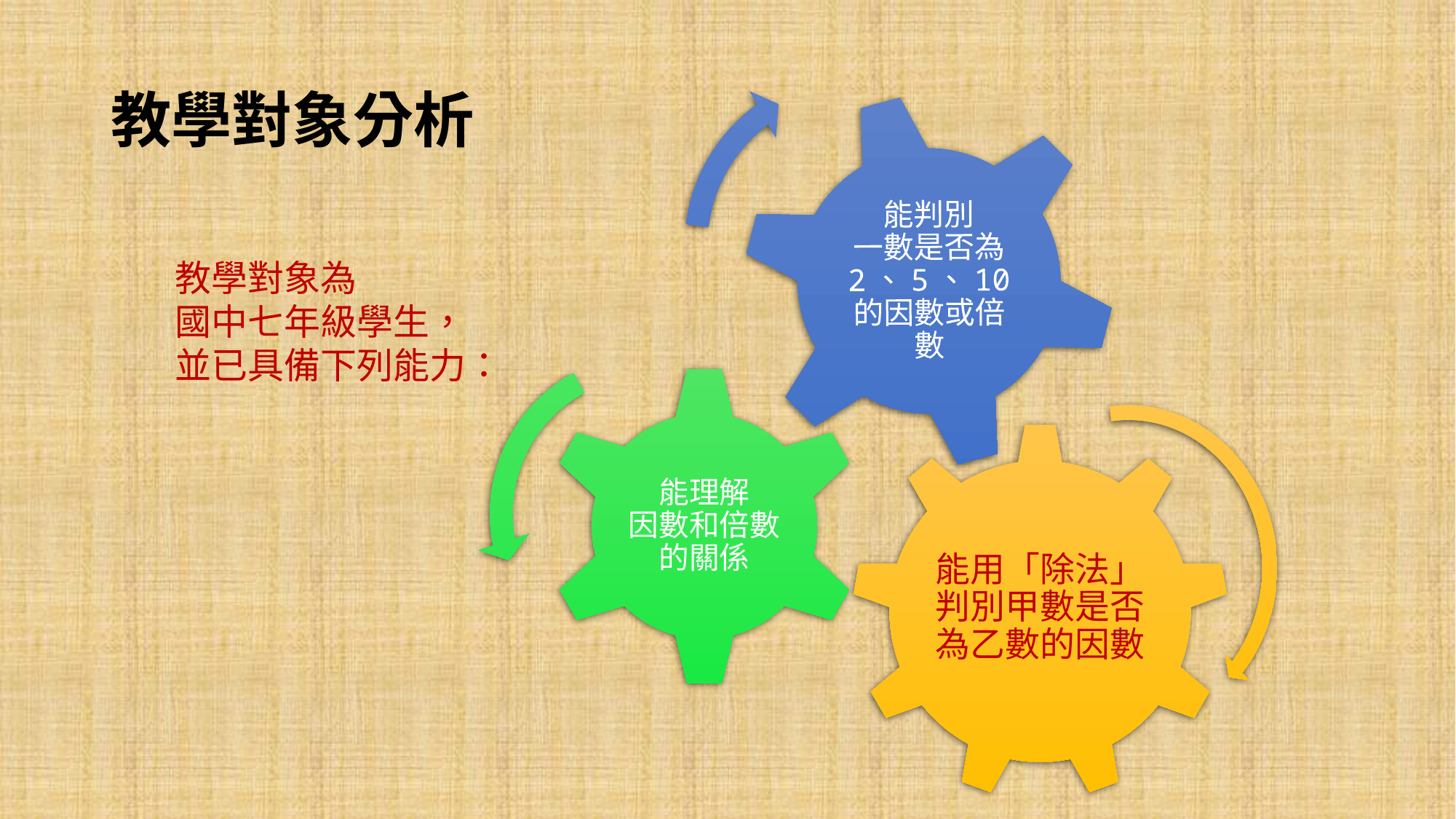

# 教學對象分析
能用「除法」
判別甲數是否
為乙數的因數
能理解
因數和倍數的關係
能判別
一數是否為
2、5、10
的因數或倍數

教學對象為
國中七年級學生，
並已具備下列能力：